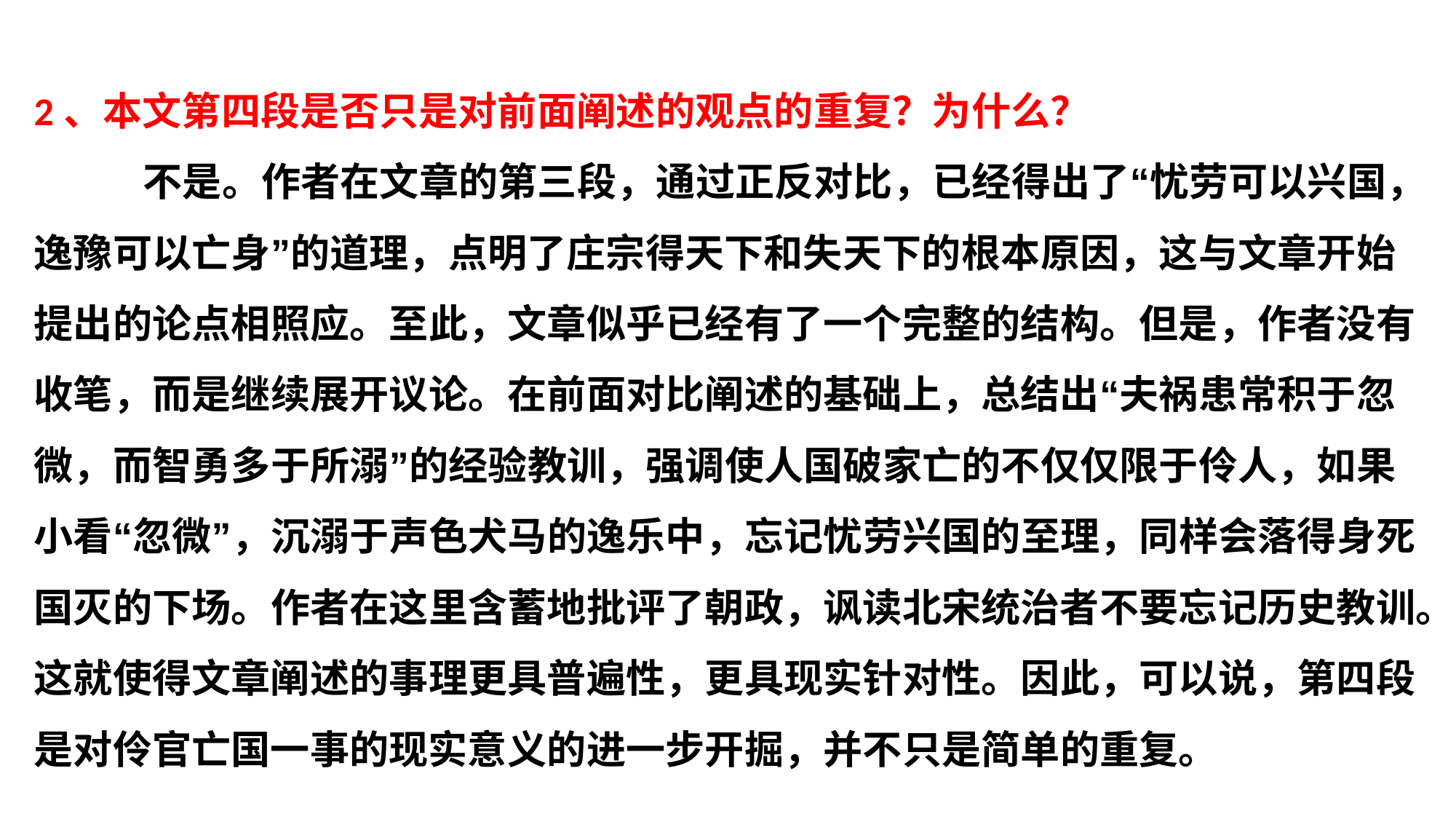

2、本文第四段是否只是对前面阐述的观点的重复？为什么？
	不是。作者在文章的第三段，通过正反对比，已经得出了“忧劳可以兴国，逸豫可以亡身”的道理，点明了庄宗得天下和失天下的根本原因，这与文章开始提出的论点相照应。至此，文章似乎已经有了一个完整的结构。但是，作者没有收笔，而是继续展开议论。在前面对比阐述的基础上，总结出“夫祸患常积于忽微，而智勇多于所溺”的经验教训，强调使人国破家亡的不仅仅限于伶人，如果小看“忽微”，沉溺于声色犬马的逸乐中，忘记忧劳兴国的至理，同样会落得身死国灭的下场。作者在这里含蓄地批评了朝政，讽读北宋统治者不要忘记历史教训。这就使得文章阐述的事理更具普遍性，更具现实针对性。因此，可以说，第四段是对伶官亡国一事的现实意义的进一步开掘，并不只是简单的重复。